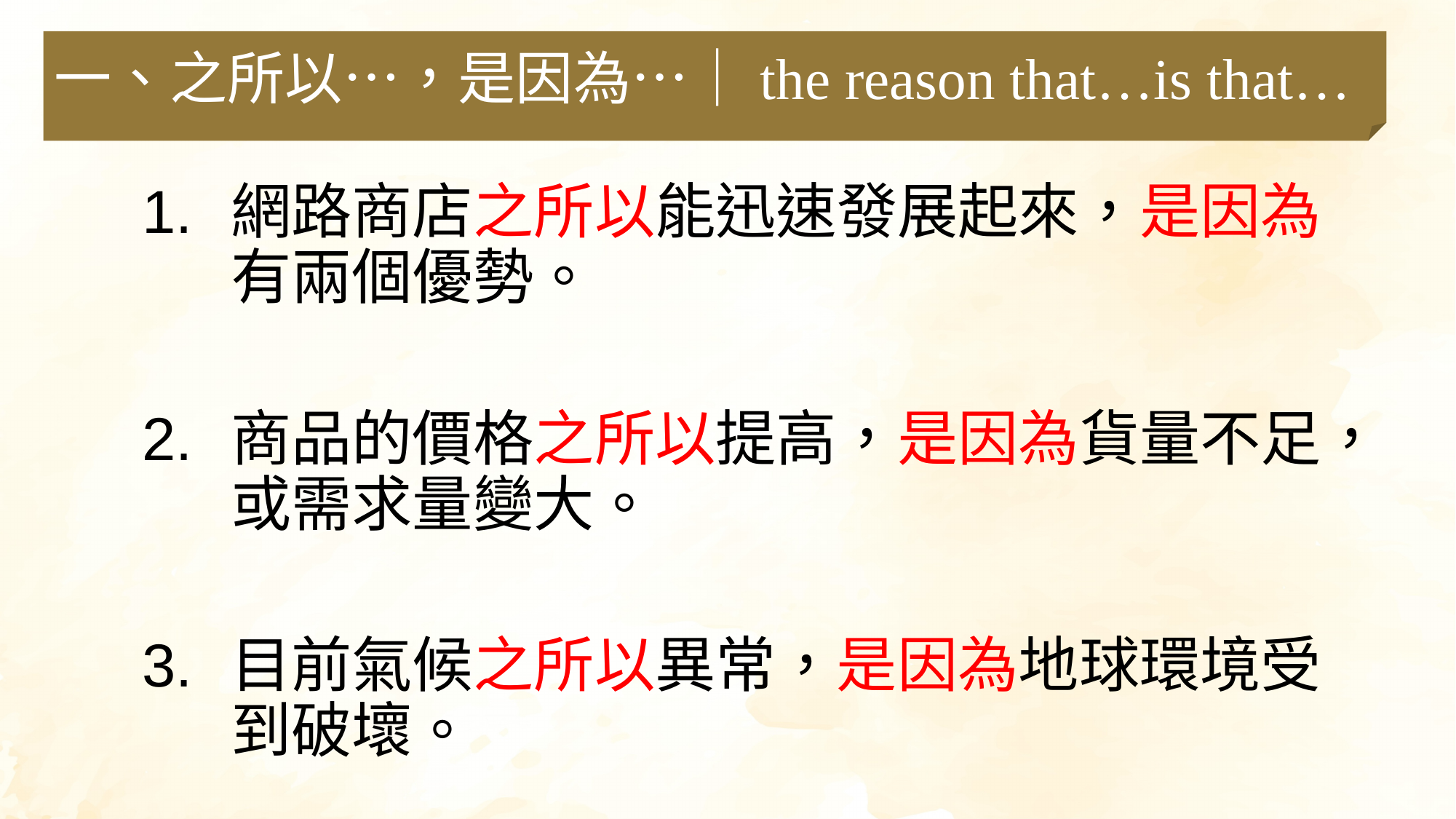

一、之所以…，是因為…｜the reason that…is that…
網路商店之所以能迅速發展起來，是因為有兩個優勢。

商品的價格之所以提高，是因為貨量不足，或需求量變大。

目前氣候之所以異常，是因為地球環境受到破壞。